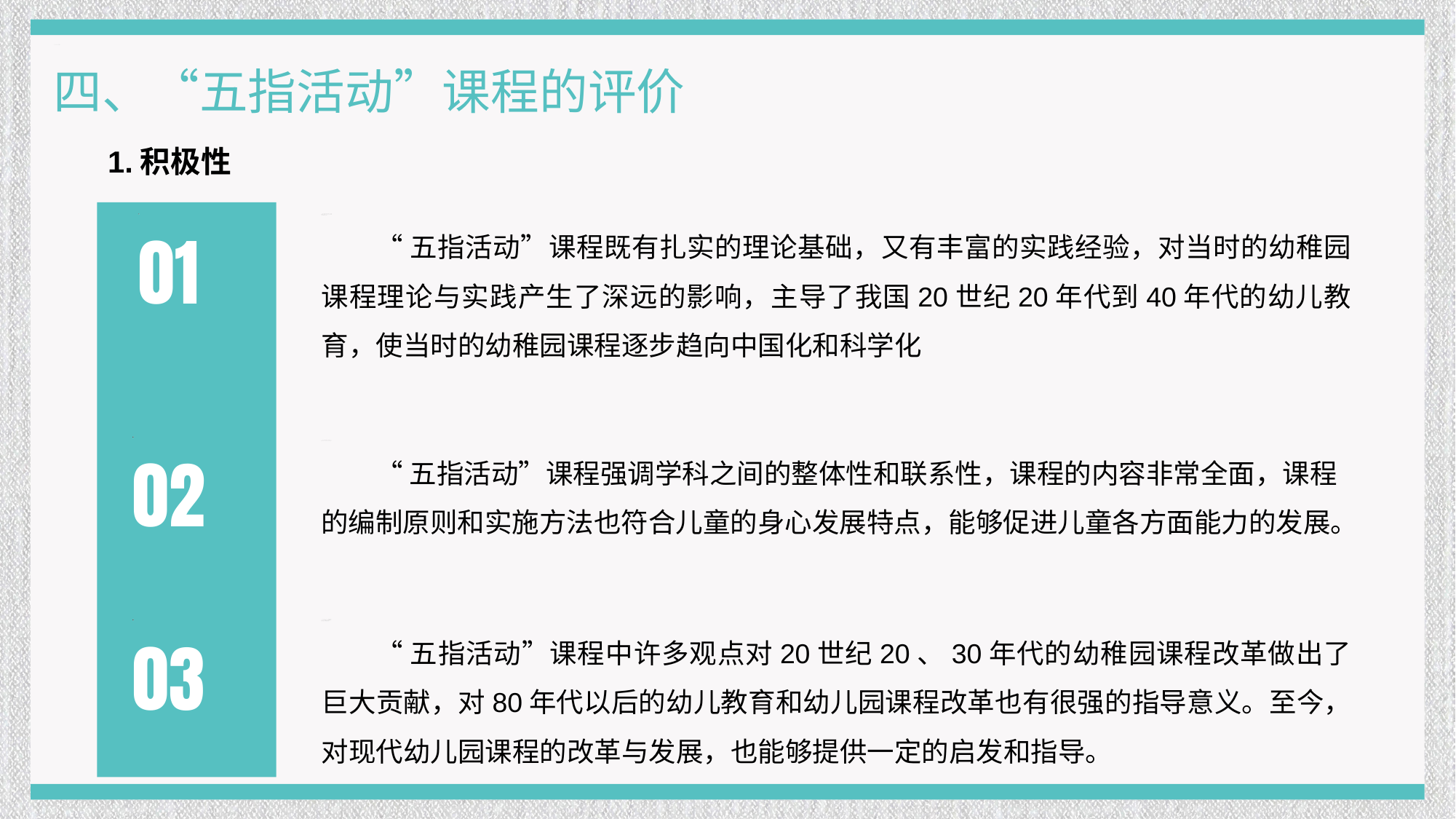

四、“五指活动”课程的评价
1.积极性

01
“五指活动”课程既有扎实的理论基础，又有丰富的实践经验，对当时的幼稚园课程理论与实践产生了深远的影响，主导了我国20世纪20年代到40年代的幼儿教育，使当时的幼稚园课程逐步趋向中国化和科学化
02
“五指活动”课程强调学科之间的整体性和联系性，课程的内容非常全面，课程的编制原则和实施方法也符合儿童的身心发展特点，能够促进儿童各方面能力的发展。
03
“五指活动”课程中许多观点对20世纪20、30年代的幼稚园课程改革做出了巨大贡献，对80年代以后的幼儿教育和幼儿园课程改革也有很强的指导意义。至今，对现代幼儿园课程的改革与发展，也能够提供一定的启发和指导。